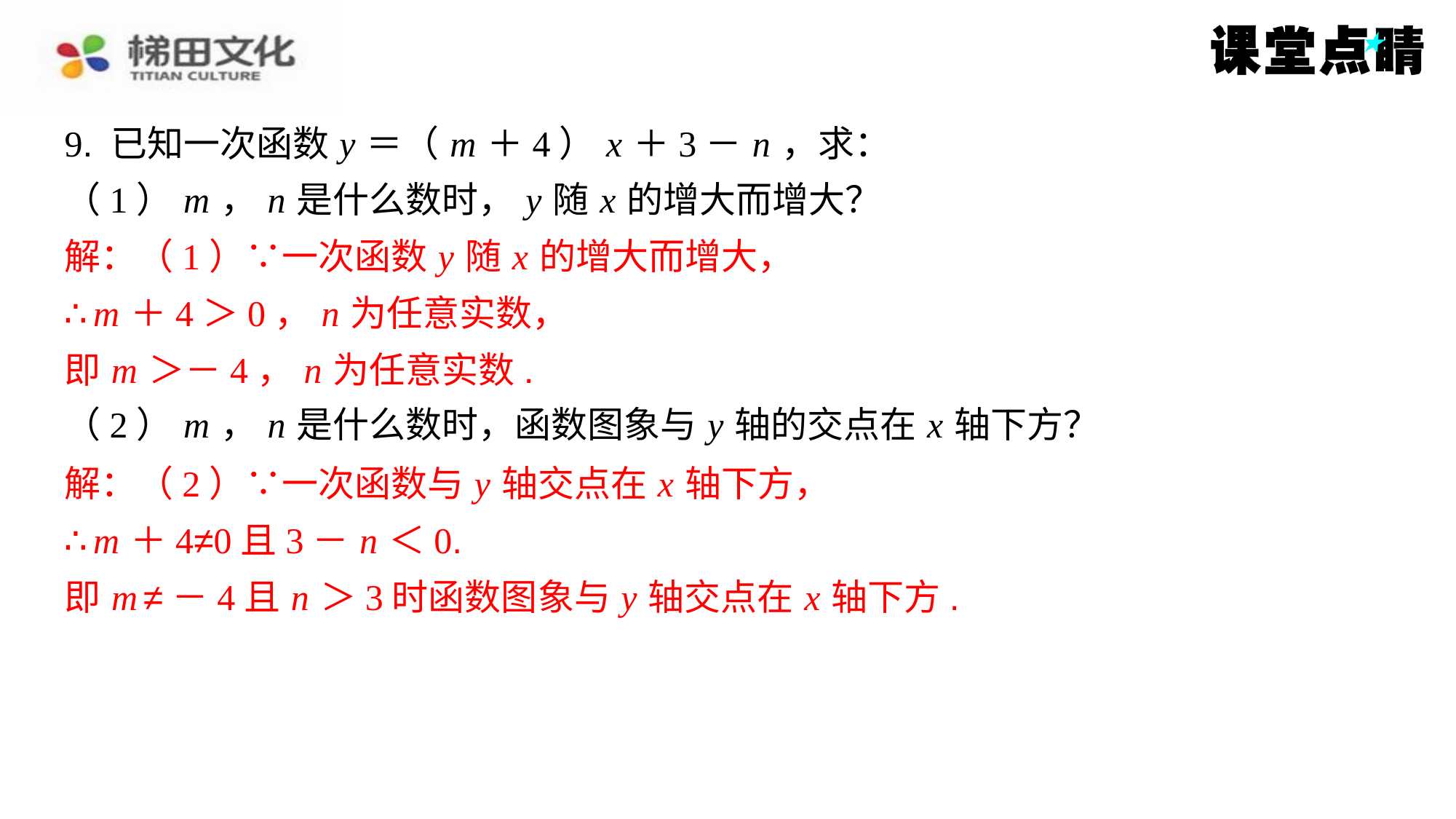

9. 已知一次函数 y ＝（ m ＋4） x ＋3－ n ，求：
（1） m ， n 是什么数时， y 随 x 的增大而增大？
解：（1）∵一次函数 y 随 x 的增大而增大，
∴ m ＋4＞0， n 为任意实数，
即 m ＞－4， n 为任意实数.
（2） m ， n 是什么数时，函数图象与 y 轴的交点在 x 轴下方？
解：（2）∵一次函数与 y 轴交点在 x 轴下方，
∴ m ＋4≠0且3－ n ＜0.
即 m ≠－4且 n ＞3时函数图象与 y 轴交点在 x 轴下方.
解：（1）∵一次函数 y 随 x 的增大而增大，
∴ m ＋4＞0， n 为任意实数，
即 m ＞－4， n 为任意实数.
解：（2）∵一次函数与 y 轴交点在 x 轴下方，
∴ m ＋4≠0且3－ n ＜0.
即 m ≠－4且 n ＞3时函数图象与 y 轴交点在 x 轴下方.